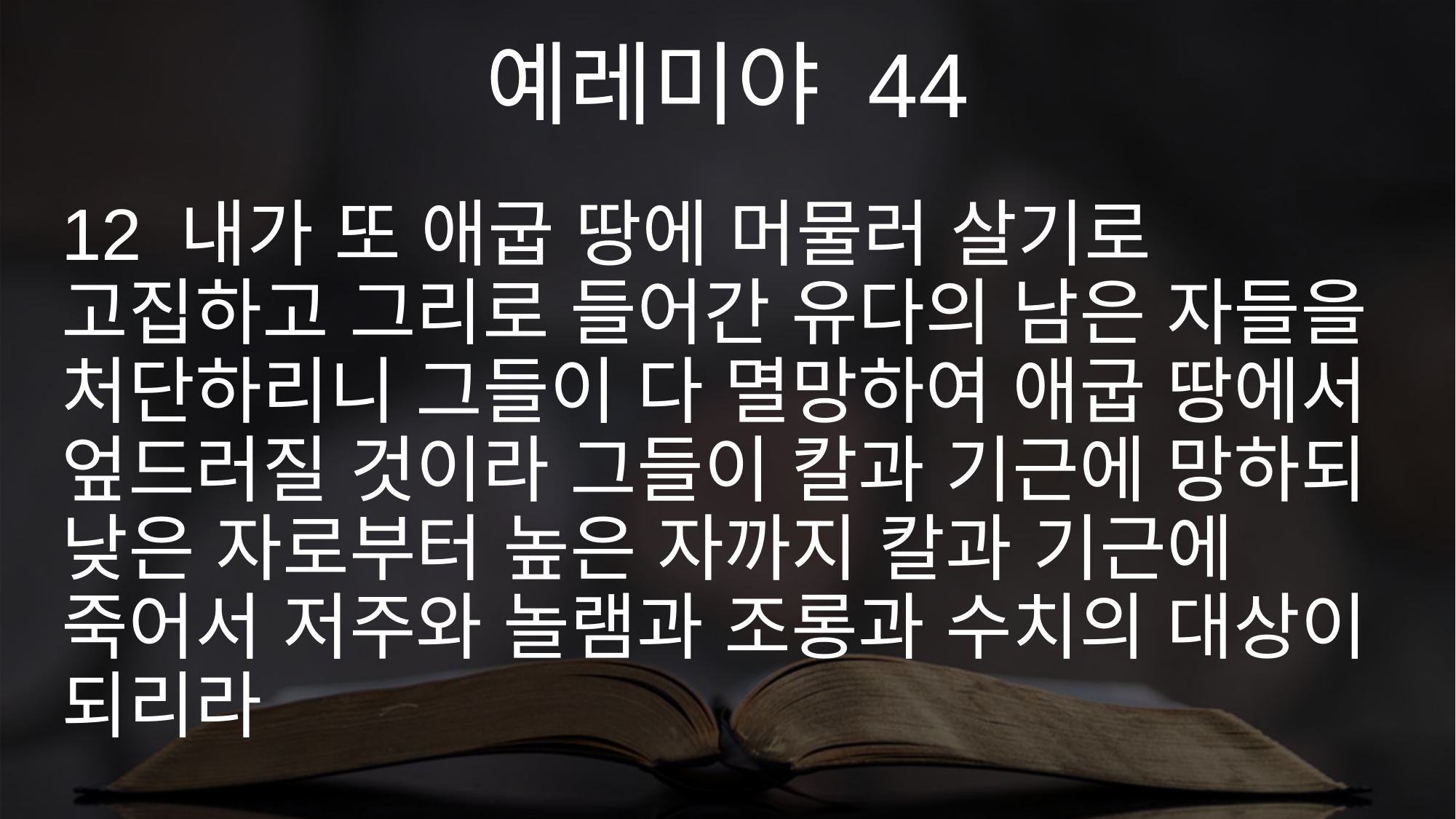

예레미야 44
12 내가 또 애굽 땅에 머물러 살기로 고집하고 그리로 들어간 유다의 남은 자들을 처단하리니 그들이 다 멸망하여 애굽 땅에서 엎드러질 것이라 그들이 칼과 기근에 망하되 낮은 자로부터 높은 자까지 칼과 기근에 죽어서 저주와 놀램과 조롱과 수치의 대상이 되리라